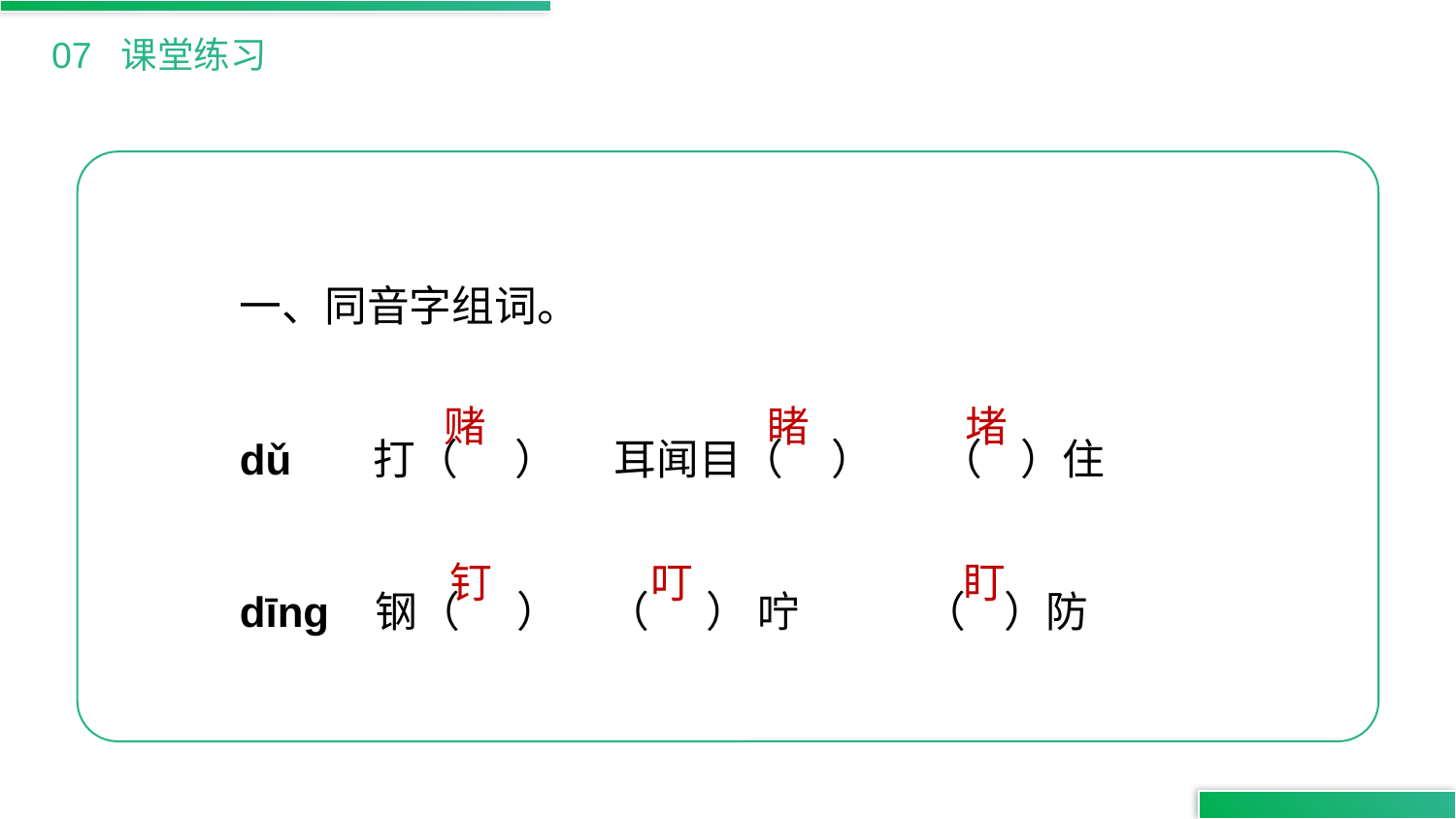

07  课堂练习
一、同音字组词。
dǔ      打（      ）      耳闻目（     ）       （    ）住
dīnɡ   钢（      ）     （      ） 咛             （    ）防
赌
睹
堵
钉
 叮
盯